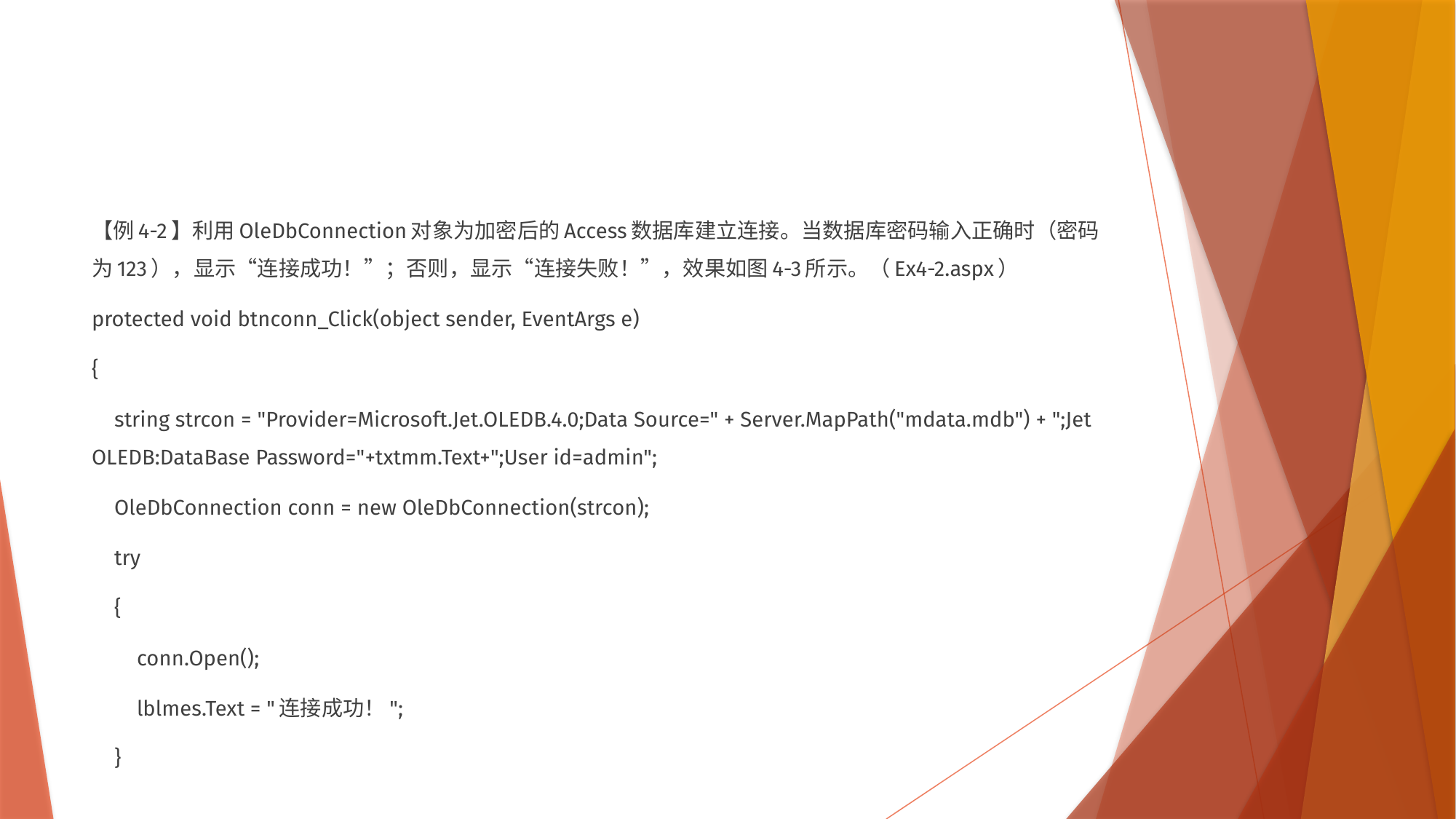

#
【例4-2】利用OleDbConnection对象为加密后的Access数据库建立连接。当数据库密码输入正确时（密码为123），显示“连接成功！”；否则，显示“连接失败！”，效果如图4-3所示。（Ex4-2.aspx）
protected void btnconn_Click(object sender, EventArgs e)
{
    string strcon = "Provider=Microsoft.Jet.OLEDB.4.0;Data Source=" + Server.MapPath("mdata.mdb") + ";Jet OLEDB:DataBase Password="+txtmm.Text+";User id=admin";
    OleDbConnection conn = new OleDbConnection(strcon);
    try
    {
        conn.Open();
        lblmes.Text = "连接成功！";
    }